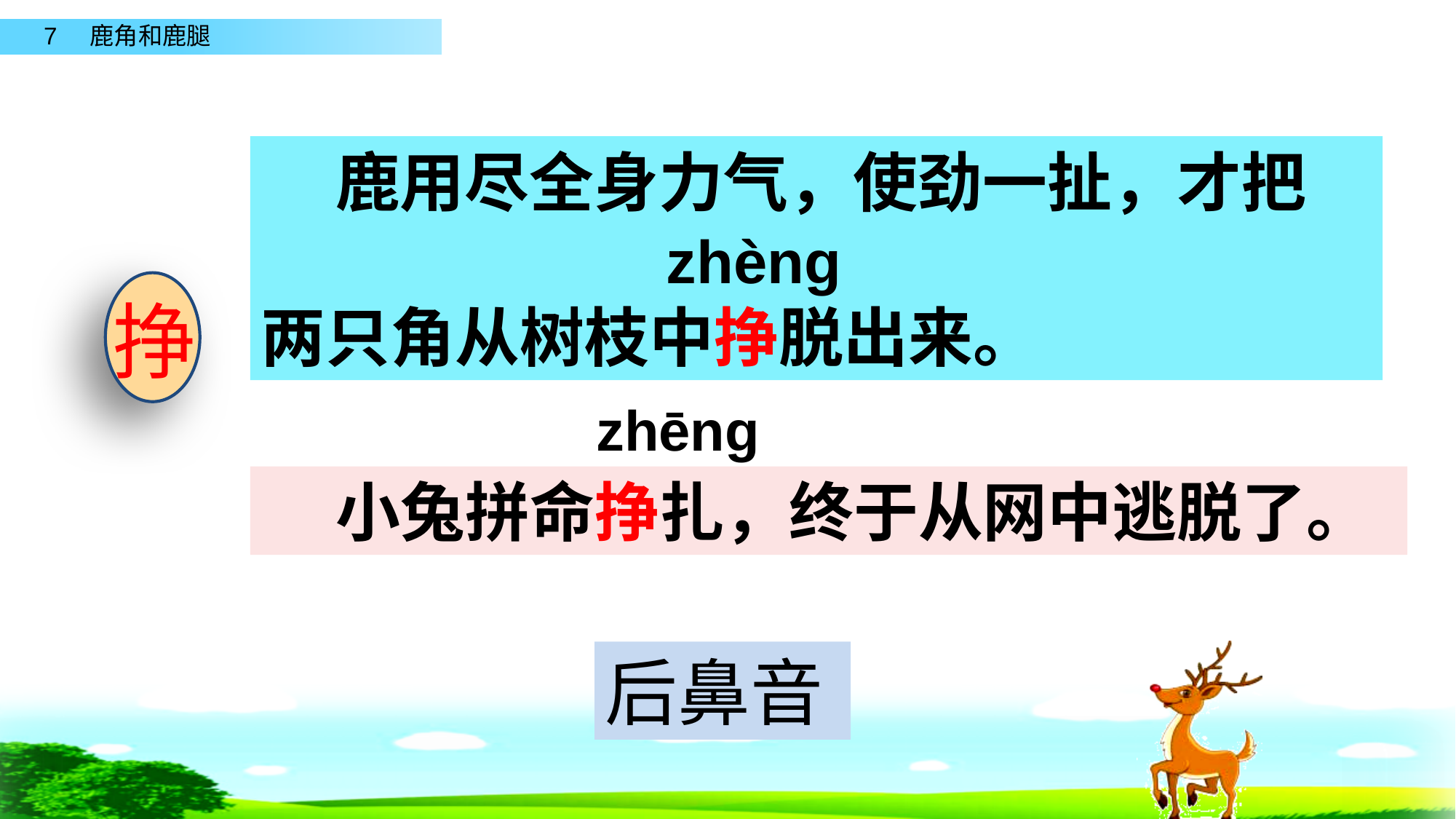

鹿用尽全身力气，使劲一扯，才把

两只角从树枝中挣脱出来。
zhèng

挣
zhēng
    小兔拼命挣扎，终于从网中逃脱了。
后鼻音